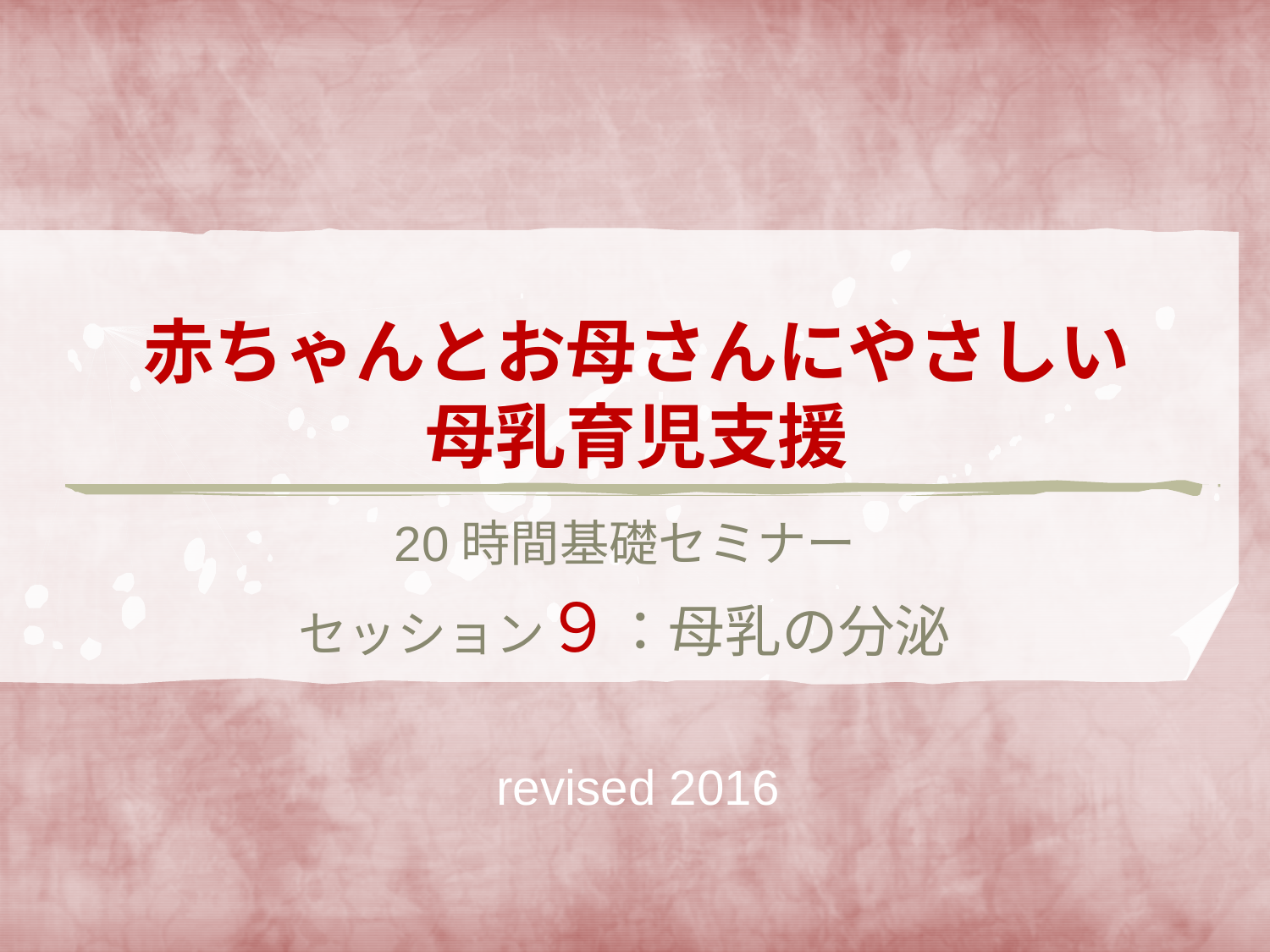

# 赤ちゃんとお母さんにやさしい 母乳育児支援
20時間基礎セミナー
セッション９：母乳の分泌
revised 2016